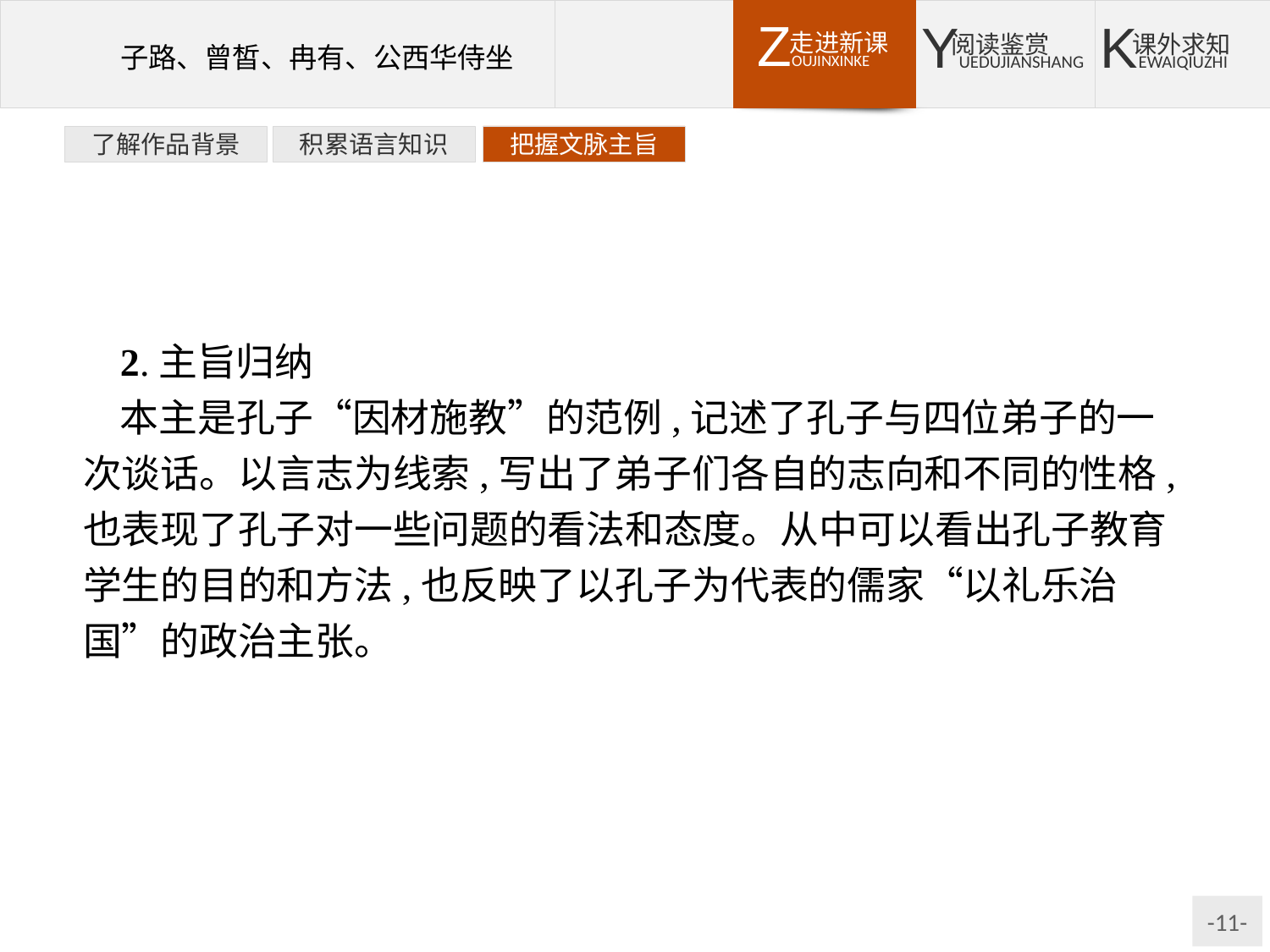

了解作品背景
积累语言知识
把握文脉主旨
2.主旨归纳
本主是孔子“因材施教”的范例,记述了孔子与四位弟子的一次谈话。以言志为线索,写出了弟子们各自的志向和不同的性格,也表现了孔子对一些问题的看法和态度。从中可以看出孔子教育学生的目的和方法,也反映了以孔子为代表的儒家“以礼乐治国”的政治主张。